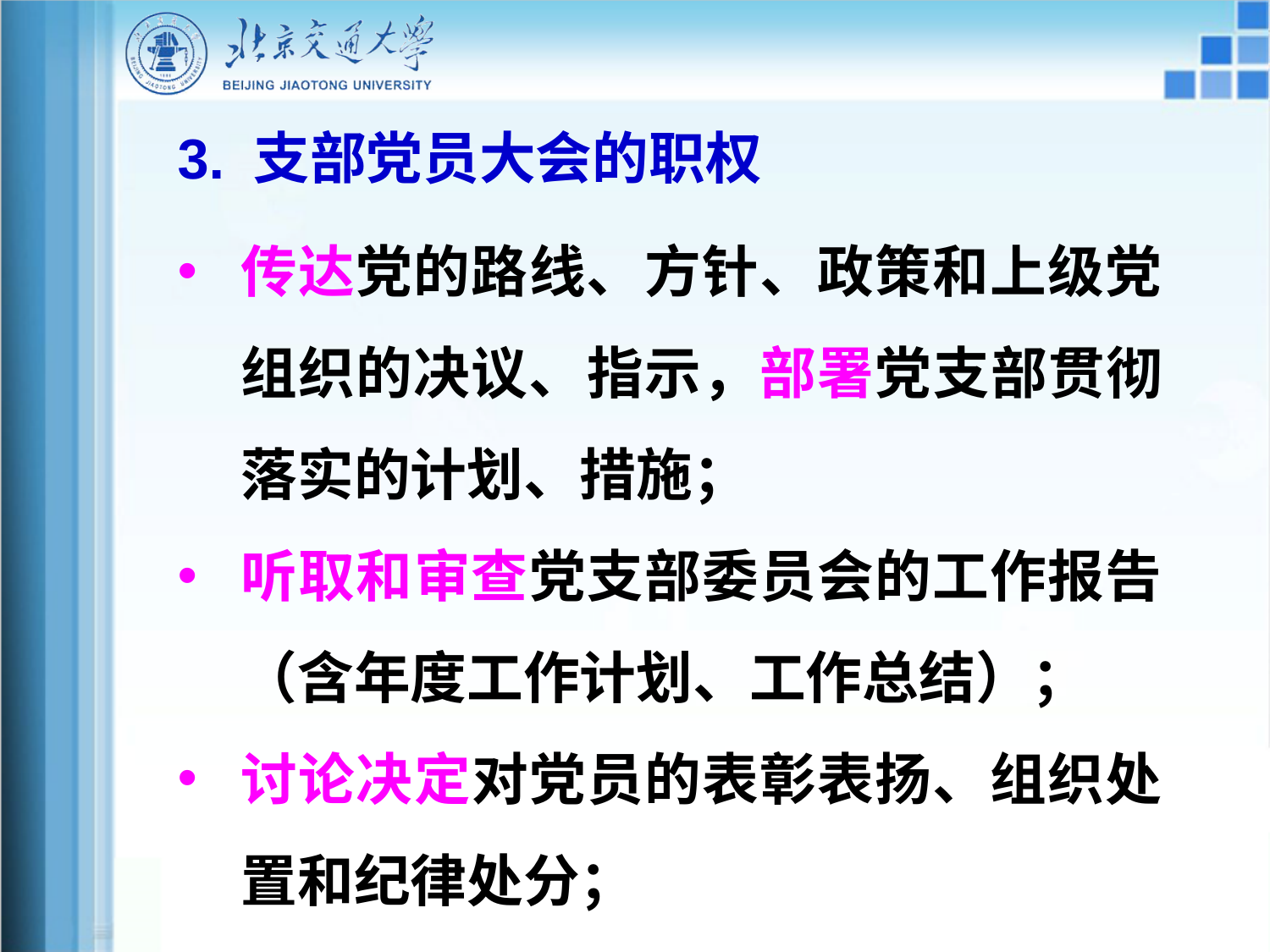

3. 支部党员大会的职权
传达党的路线、方针、政策和上级党组织的决议、指示，部署党支部贯彻落实的计划、措施；
听取和审查党支部委员会的工作报告（含年度工作计划、工作总结）；
讨论决定对党员的表彰表扬、组织处置和纪律处分；